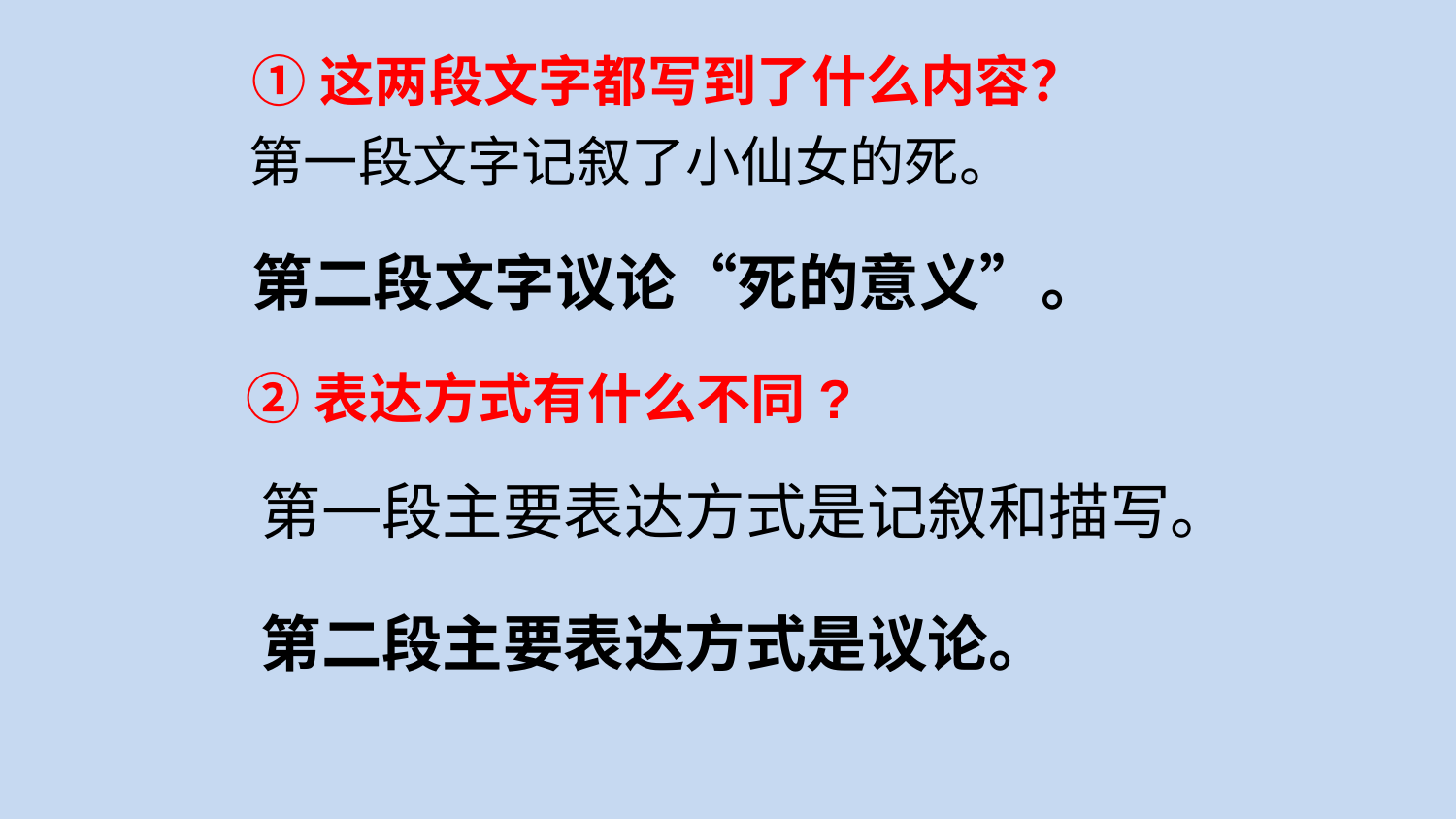

①这两段文字都写到了什么内容？
第一段文字记叙了小仙女的死。

第二段文字议论“死的意义”。

②表达方式有什么不同?
第一段主要表达方式是记叙和描写。
第二段主要表达方式是议论。